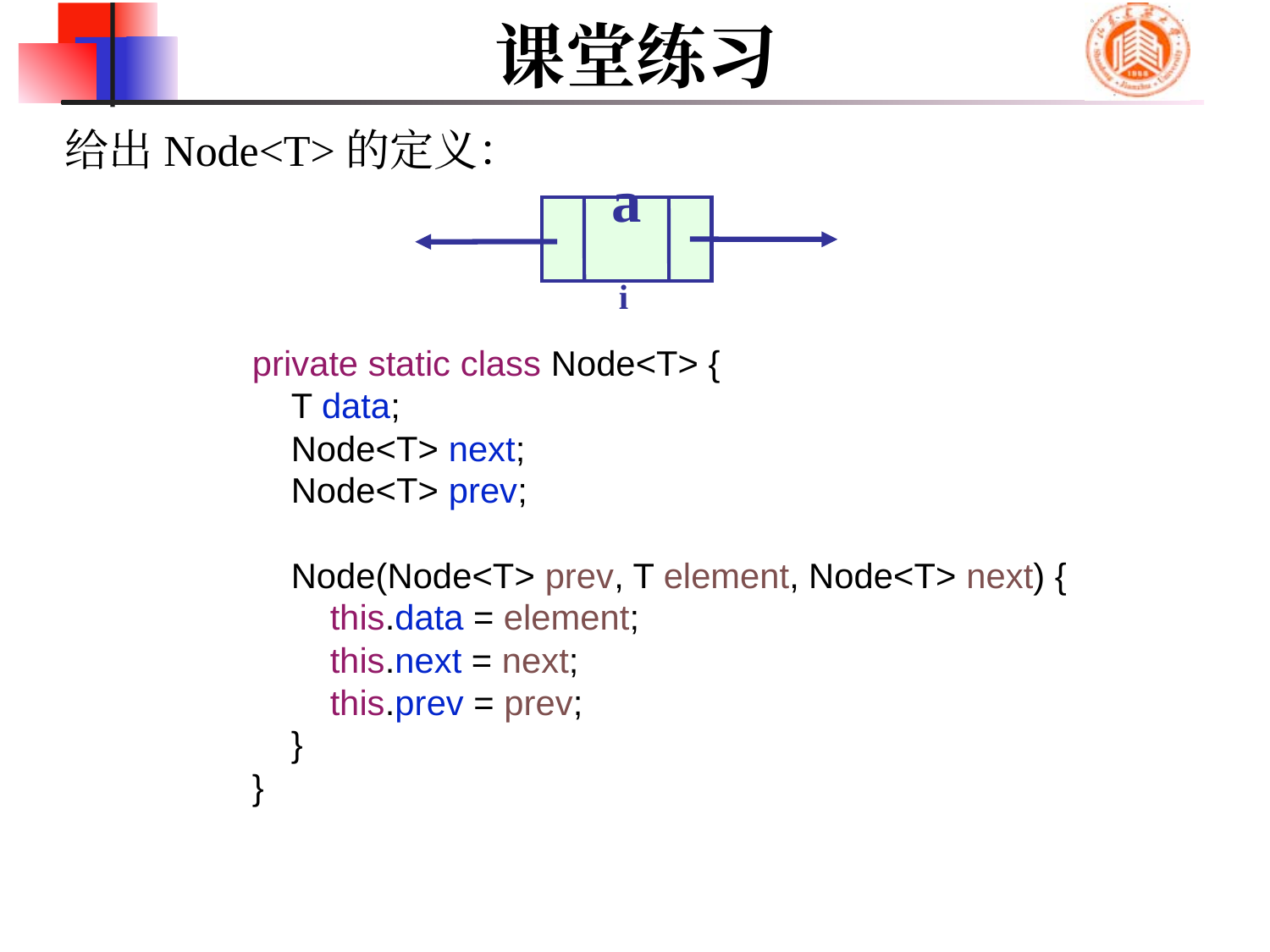

# 课堂练习
给出Node<T>的定义：
ai

    private static class Node<T> {
        T data;
        Node<T> next;
        Node<T> prev;

        Node(Node<T> prev, T element, Node<T> next) {
            this.data = element;
            this.next = next;
            this.prev = prev;
        }
    }